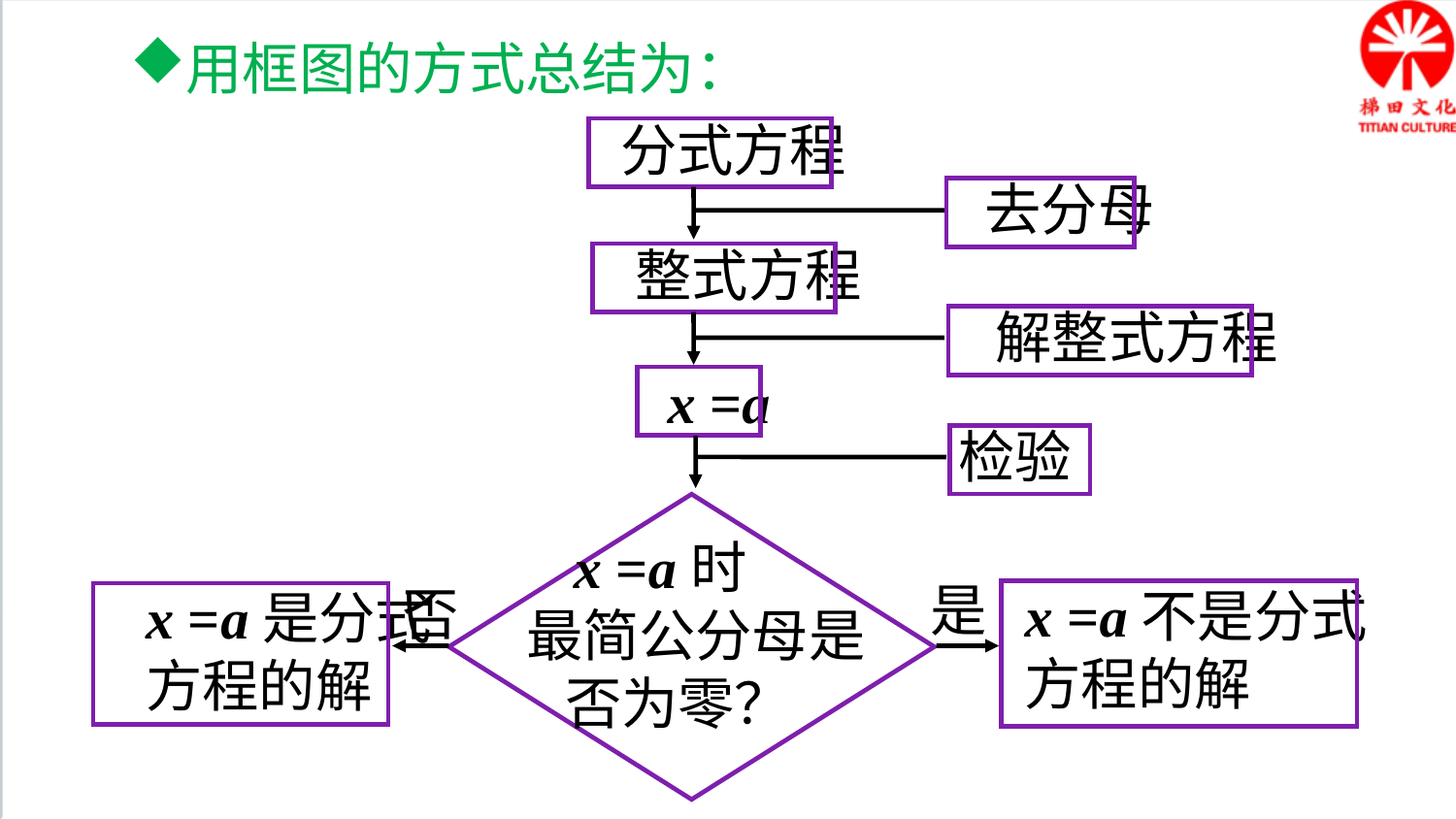

用框图的方式总结为：
分式方程

去分母

整式方程

解整式方程

x =a

检验

   x =a时
最简公分母是
  否为零？
x =a不是分式
方程的解

x =a是分式
方程的解

是
否